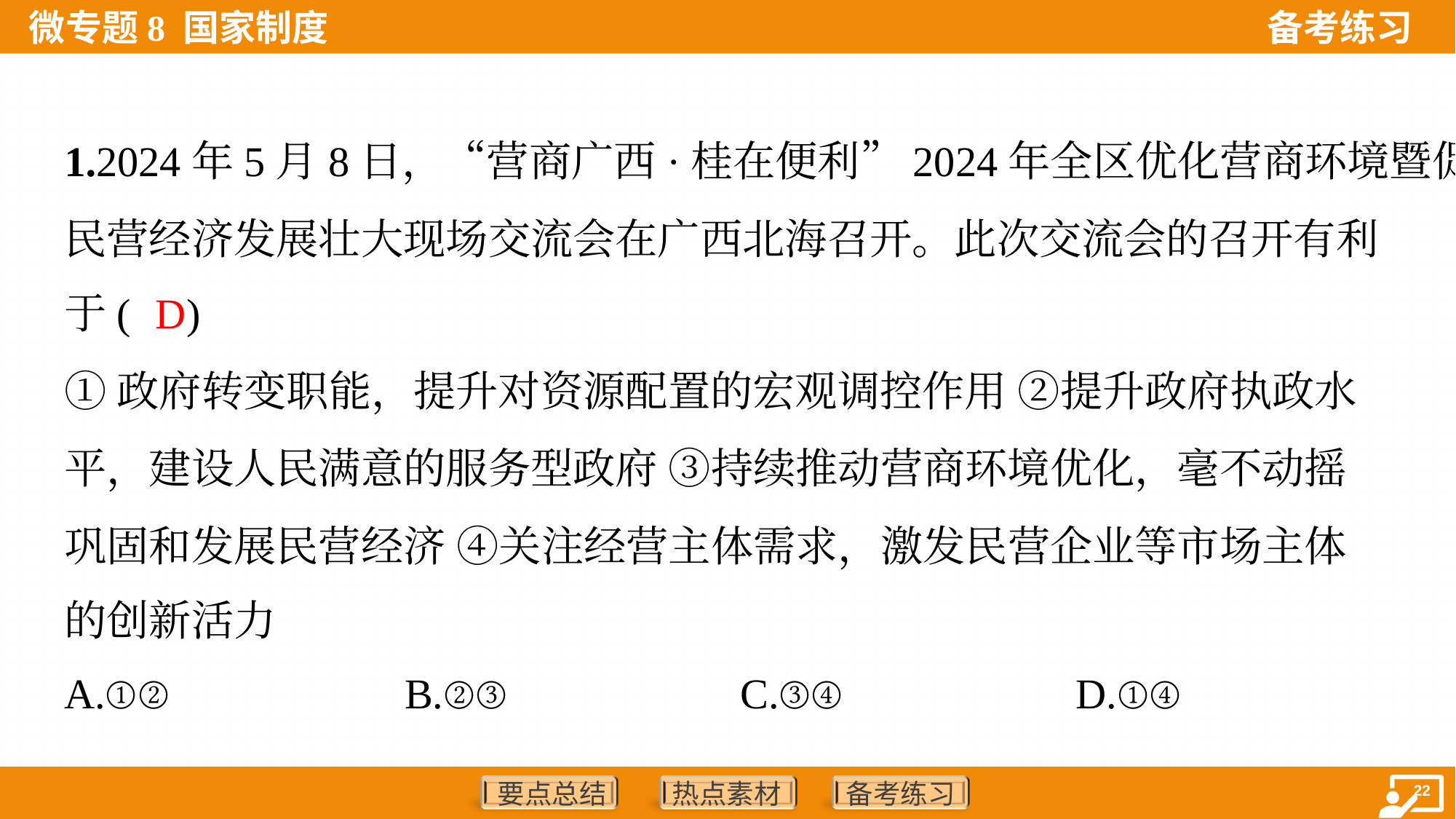

1.2024年5月8日，“营商广西·桂在便利”2024年全区优化营商环境暨促进
民营经济发展壮大现场交流会在广西北海召开。此次交流会的召开有利
于(     )
D
①政府转变职能，提升对资源配置的宏观调控作用 ②提升政府执政水
平，建设人民满意的服务型政府 ③持续推动营商环境优化，毫不动摇
巩固和发展民营经济 ④关注经营主体需求，激发民营企业等市场主体
的创新活力
A.①②	B.②③	C.③④	D.①④